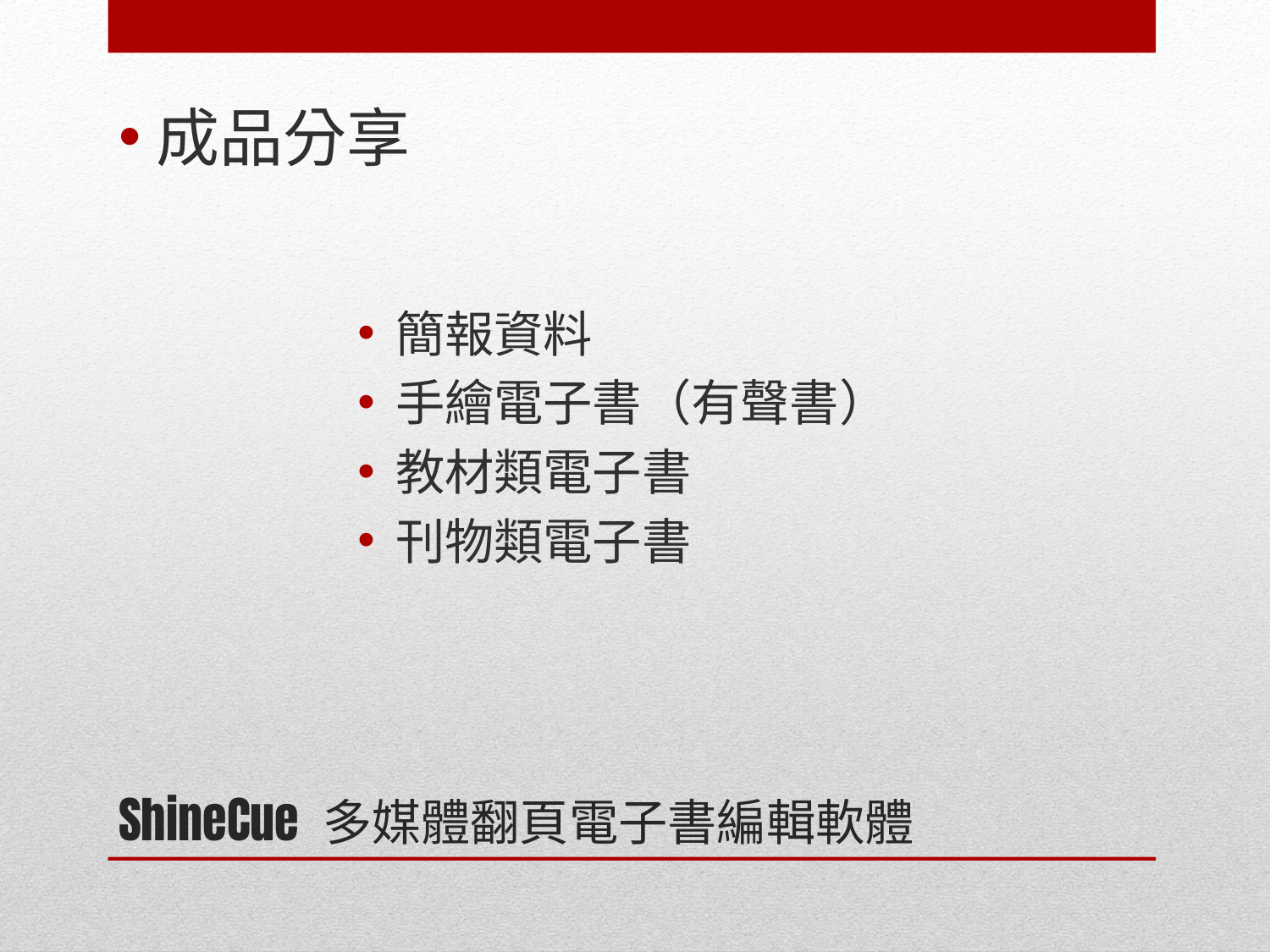

成品分享
簡報資料
手繪電子書（有聲書）
教材類電子書
刊物類電子書
# ShineCue 多媒體翻頁電子書編輯軟體